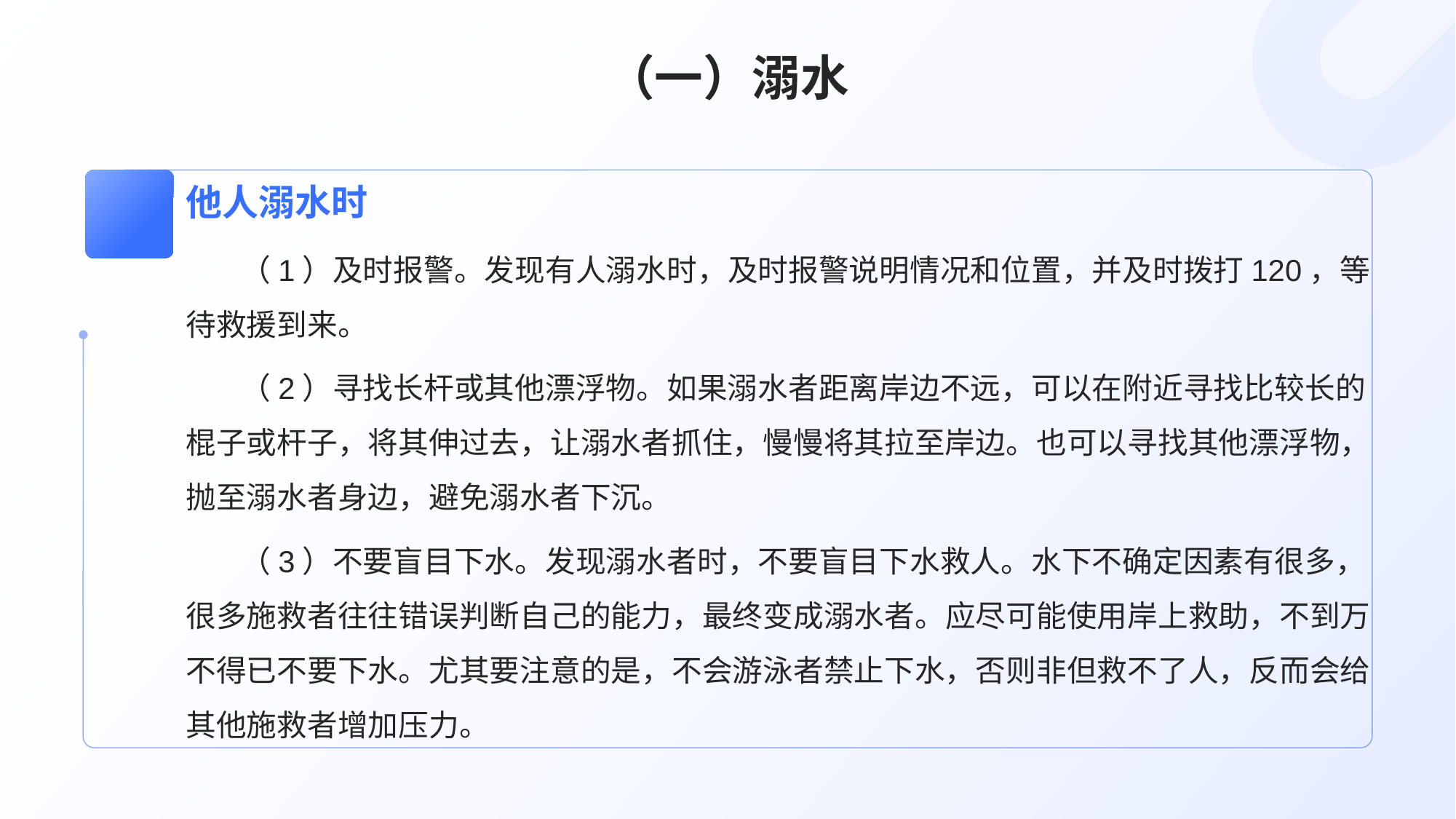

# （一）溺水

他人溺水时
（1）及时报警。发现有人溺水时，及时报警说明情况和位置，并及时拨打120，等待救援到来。
（2）寻找长杆或其他漂浮物。如果溺水者距离岸边不远，可以在附近寻找比较长的棍子或杆子，将其伸过去，让溺水者抓住，慢慢将其拉至岸边。也可以寻找其他漂浮物，抛至溺水者身边，避免溺水者下沉。
（3）不要盲目下水。发现溺水者时，不要盲目下水救人。水下不确定因素有很多，很多施救者往往错误判断自己的能力，最终变成溺水者。应尽可能使用岸上救助，不到万不得已不要下水。尤其要注意的是，不会游泳者禁止下水，否则非但救不了人，反而会给其他施救者增加压力。